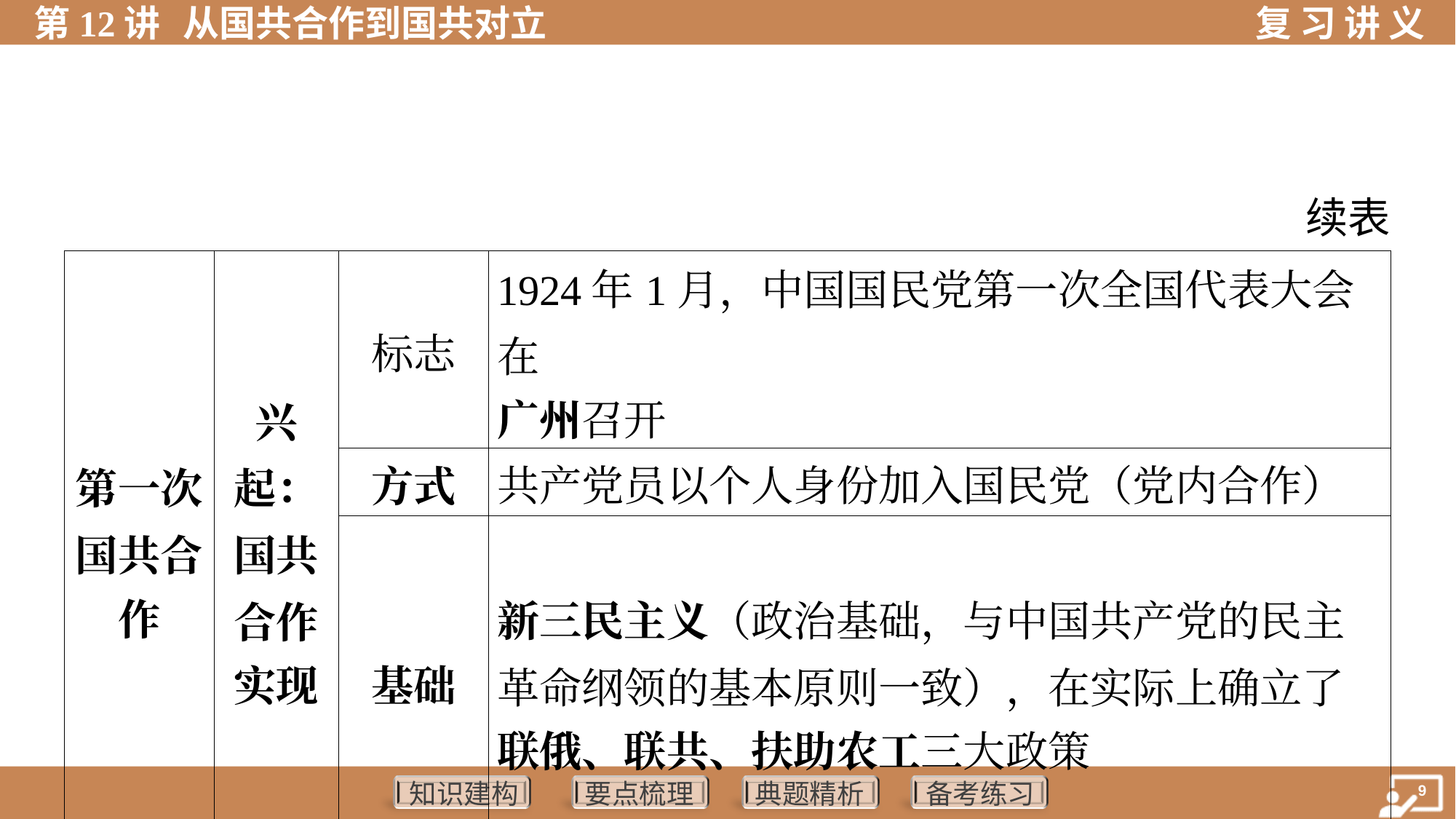

续表
| 第一次 国共合 作 | 兴 起： 国共 合作 实现 | 标志 | 1924年1月，中国国民党第一次全国代表大会在 广州召开 |  |
| --- | --- | --- | --- | --- |
|  |  | 方式 | 共产党员以个人身份加入国民党（党内合作） |  |
|  |  | 基础 | 新三民主义（政治基础，与中国共产党的民主 革命纲领的基本原则一致），在实际上确立了 联俄、联共、扶助农工三大政策 |  |